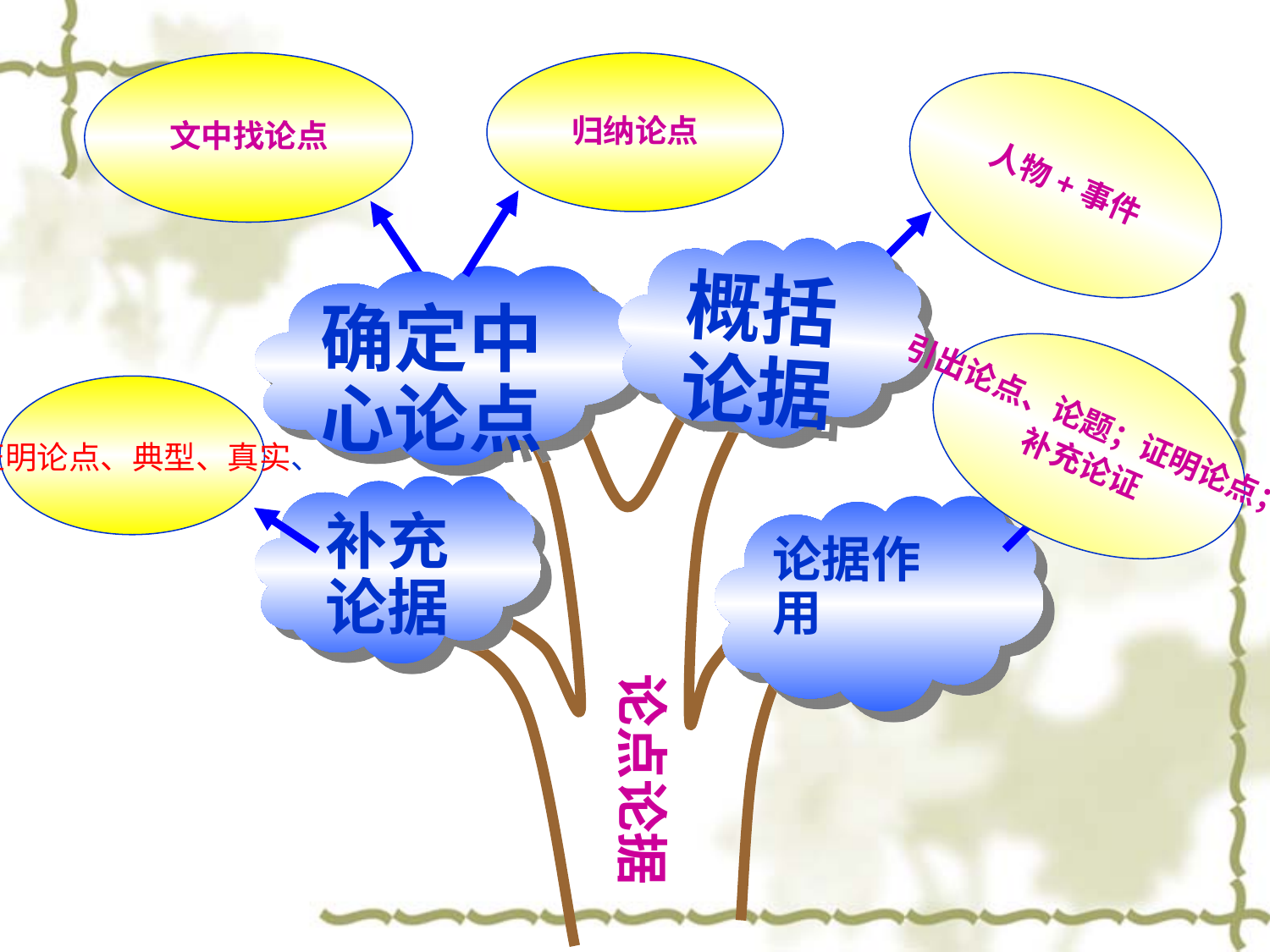

文中找论点
归纳论点
人物+事件

概括论据
确定中心论点
引出论点、论题；证明论点；
补充论证

证明论点、典型、真实、

补充论据

论据作用

论点论据